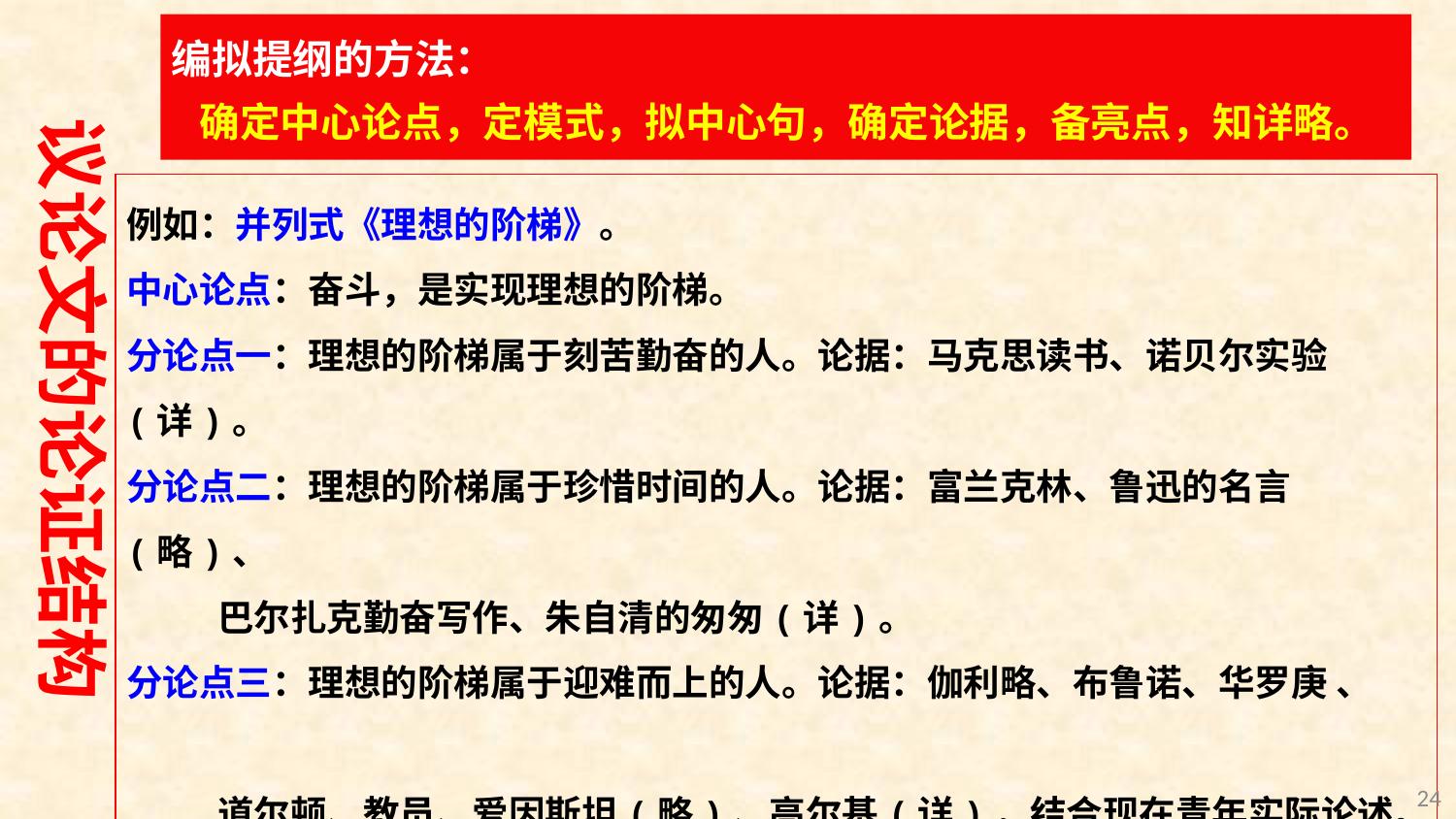

编拟提纲的方法：
  确定中心论点，定模式，拟中心句，确定论据，备亮点，知详略。
议论文的论证结构
例如：并列式《理想的阶梯》。
中心论点：奋斗，是实现理想的阶梯。
分论点一：理想的阶梯属于刻苦勤奋的人。论据：马克思读书、诺贝尔实验(详)。
分论点二：理想的阶梯属于珍惜时间的人。论据：富兰克林、鲁迅的名言(略)、
          巴尔扎克勤奋写作、朱自清的匆匆(详)。
分论点三：理想的阶梯属于迎难而上的人。论据：伽利略、布鲁诺、华罗庚 、
          道尔顿、教员、爱因斯坦(略)、高尔基(详)，结合现在青年实际论述。
总结论点：奋斗，是改变现实的杠杆，是亿万人民共攀四化高峰的坚实阶梯。只
        有以不懈的韧劲，一级级攀登，才能一步步接近那光辉灿烂的理想高峰。
24